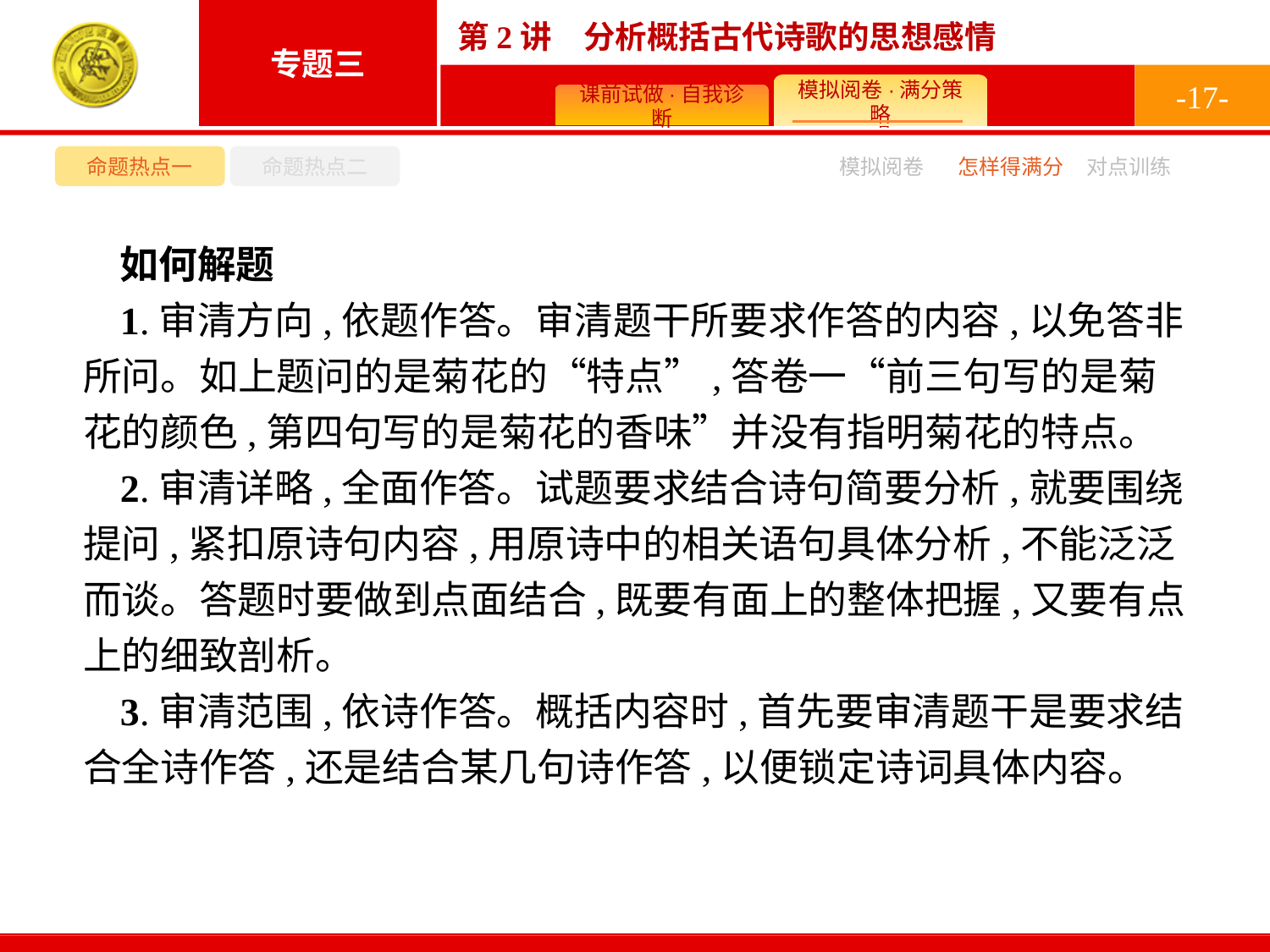

-17-
命题热点一
命题热点二
模拟阅卷
怎样得满分
对点训练
如何解题
1.审清方向,依题作答。审清题干所要求作答的内容,以免答非所问。如上题问的是菊花的“特点”,答卷一“前三句写的是菊花的颜色,第四句写的是菊花的香味”并没有指明菊花的特点。
2.审清详略,全面作答。试题要求结合诗句简要分析,就要围绕提问,紧扣原诗句内容,用原诗中的相关语句具体分析,不能泛泛而谈。答题时要做到点面结合,既要有面上的整体把握,又要有点上的细致剖析。
3.审清范围,依诗作答。概括内容时,首先要审清题干是要求结合全诗作答,还是结合某几句诗作答,以便锁定诗词具体内容。